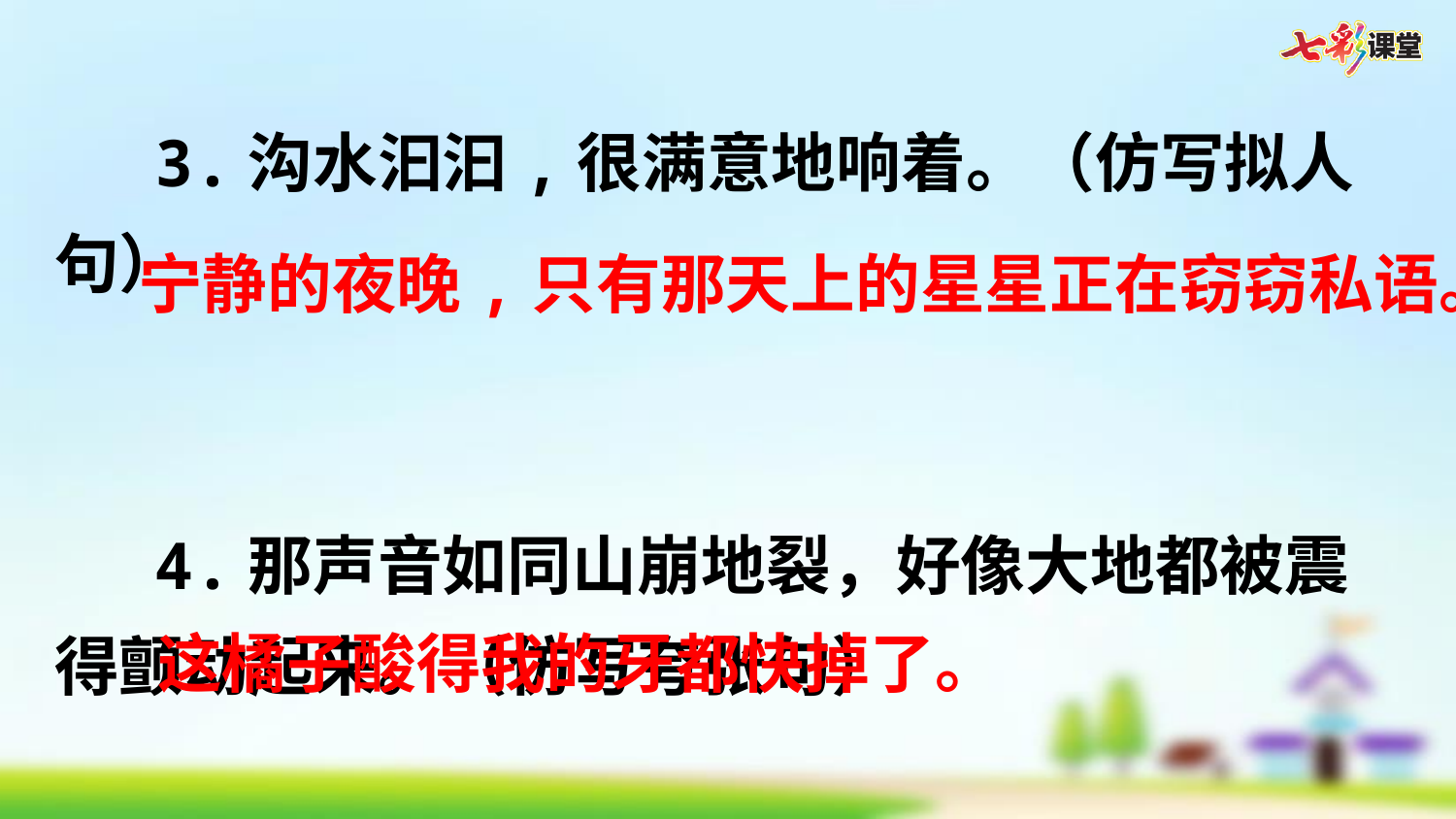

3.沟水汩汩,很满意地响着。（仿写拟人句）

4.那声音如同山崩地裂，好像大地都被震得颤动起来。（仿写夸张句）

宁静的夜晚,只有那天上的星星正在窃窃私语。
这橘子酸得我的牙都快掉了。